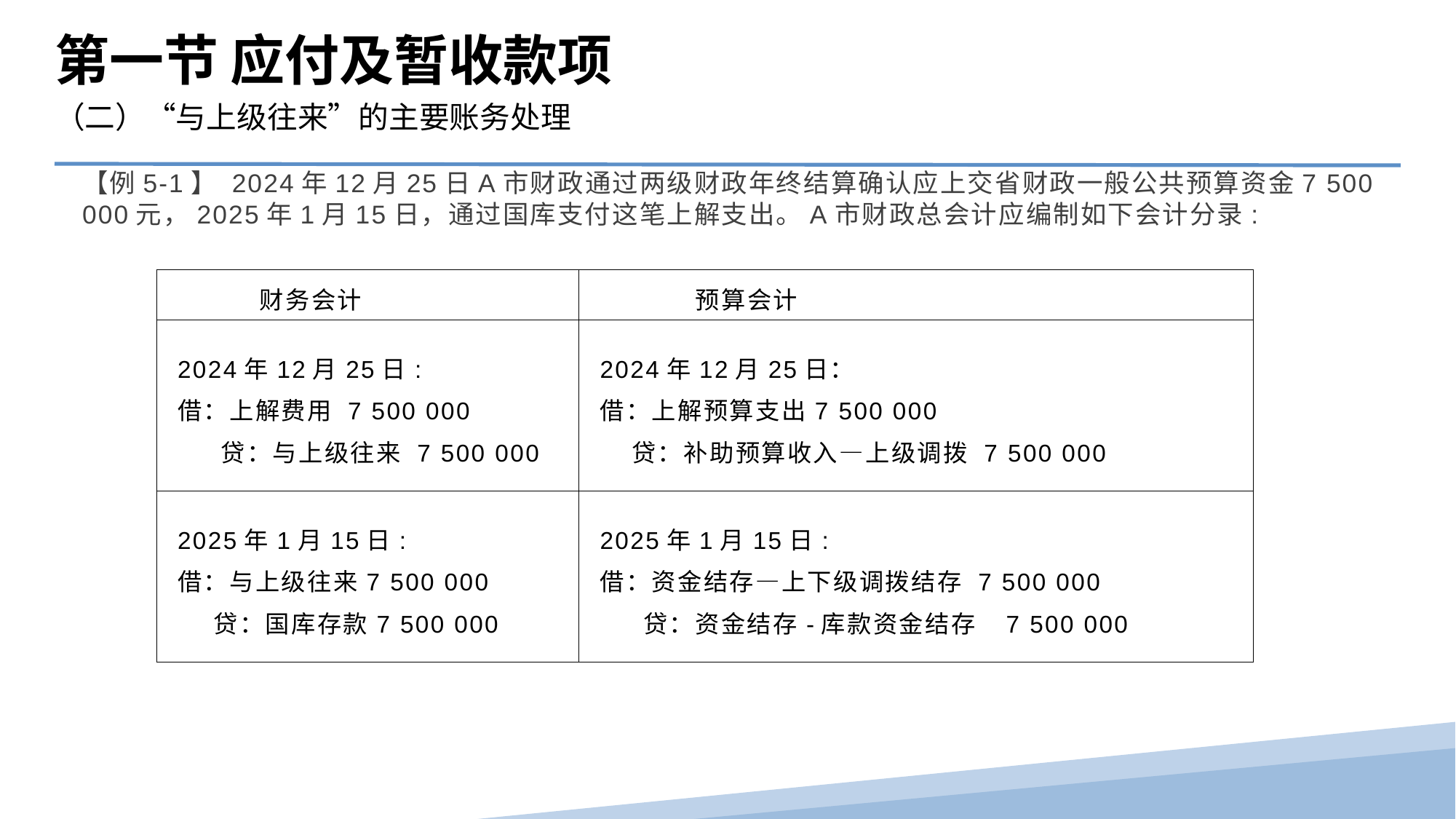

第一节 应付及暂收款项
（二）“与上级往来”的主要账务处理
【例5-1】 2024年12月25日A市财政通过两级财政年终结算确认应上交省财政一般公共预算资金7 500 000元，2025年1月15日，通过国库支付这笔上解支出。A市财政总会计应编制如下会计分录:

| 财务会计 | 预算会计 |
| --- | --- |
| 2024年12月25日: 借：上解费用 7 500 000 贷：与上级往来 7 500 000 | 2024年12月25日： 借：上解预算支出7 500 000 贷：补助预算收入—上级调拨 7 500 000 |
| 2025年1月15日: 借：与上级往来7 500 000 贷：国库存款7 500 000 | 2025年1月15日: 借：资金结存—上下级调拨结存 7 500 000 贷：资金结存-库款资金结存 7 500 000 |